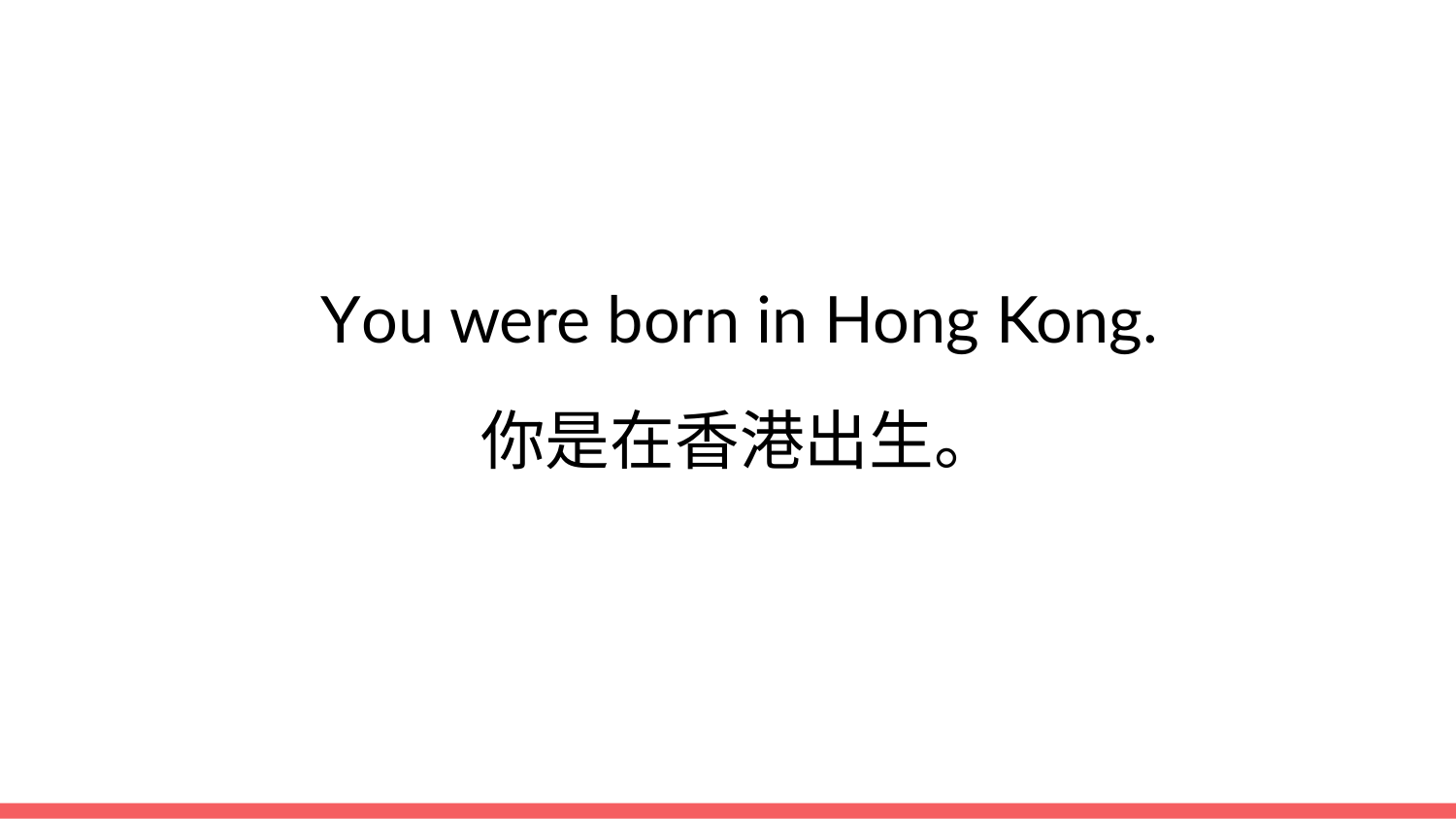

You were born in Hong Kong.
你是在香港出生。